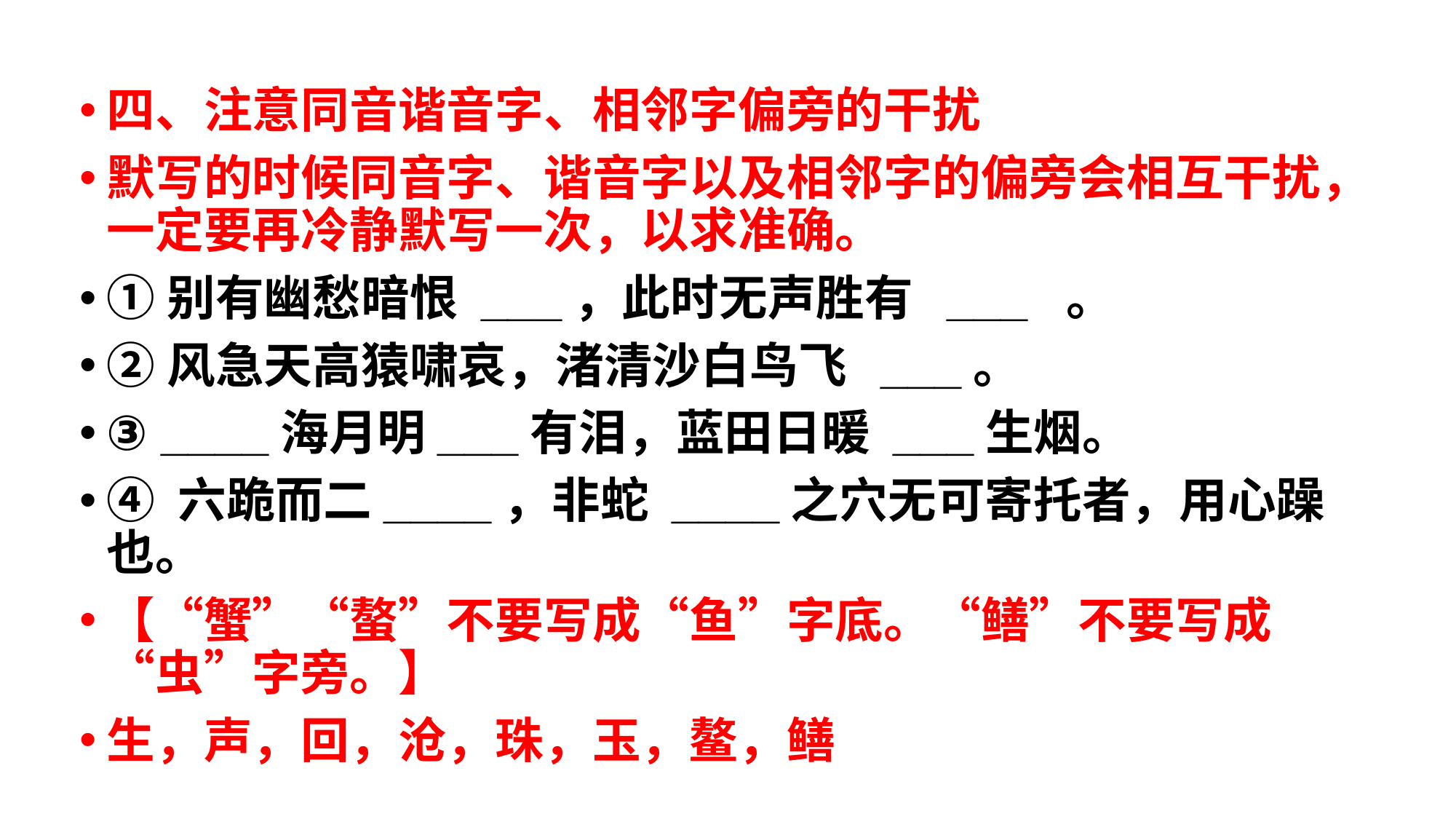

四、注意同音谐音字、相邻字偏旁的干扰
默写的时候同音字、谐音字以及相邻字的偏旁会相互干扰，一定要再冷静默写一次，以求准确。
①别有幽愁暗恨 ___，此时无声胜有  ___  。
②风急天高猿啸哀，渚清沙白鸟飞  ___。
③ ____海月明___有泪，蓝田日暖 ___生烟。
④ 六跪而二____，非蛇 ____之穴无可寄托者，用心躁也。
【“蟹”“螯”不要写成“鱼”字底。“鳝”不要写成“虫”字旁。】
生，声，回，沧，珠，玉，鳌，鳝